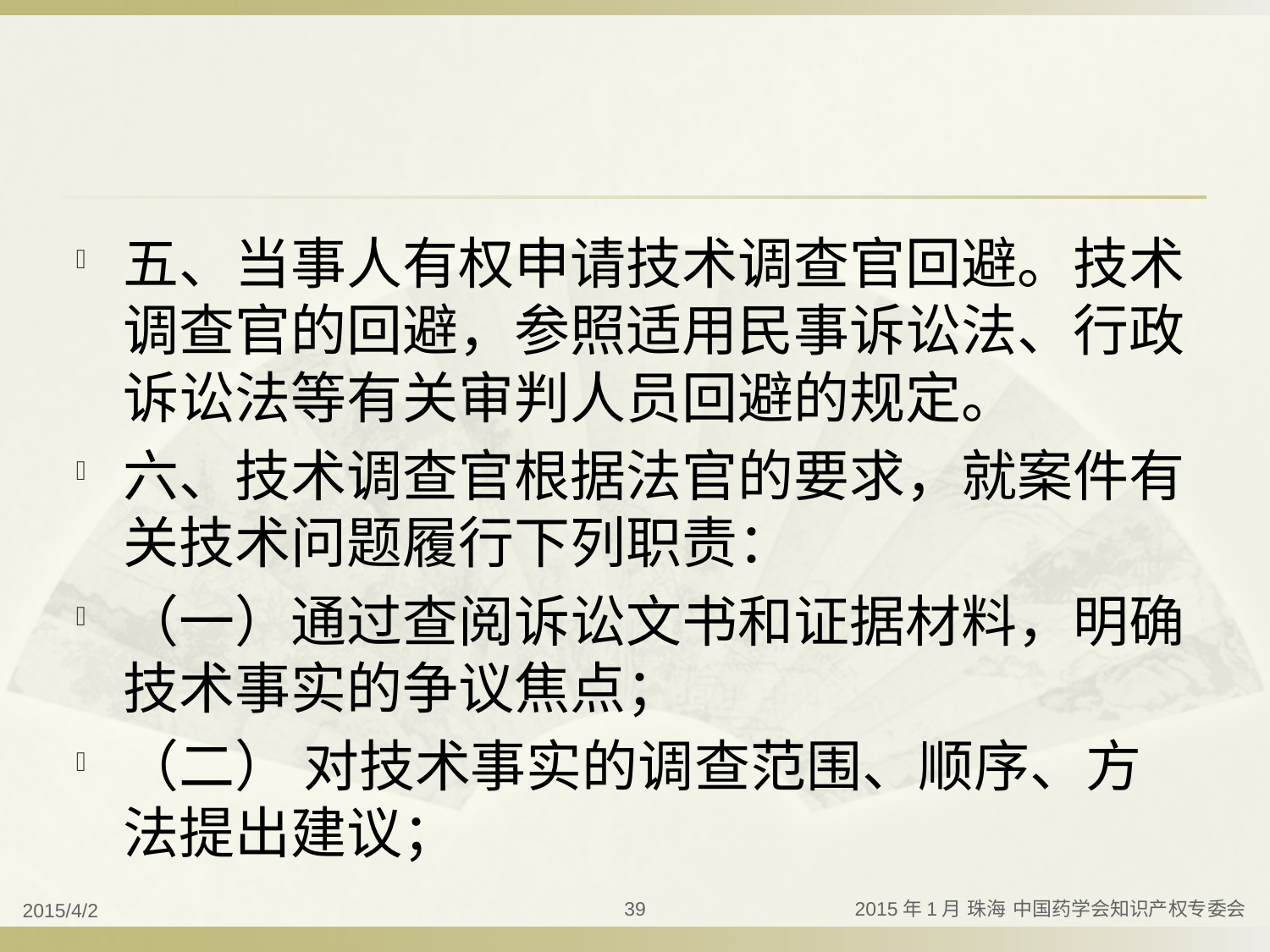

#
五、当事人有权申请技术调查官回避。技术调查官的回避，参照适用民事诉讼法、行政诉讼法等有关审判人员回避的规定。
六、技术调查官根据法官的要求，就案件有关技术问题履行下列职责：
（一）通过查阅诉讼文书和证据材料，明确技术事实的争议焦点；
（二） 对技术事实的调查范围、顺序、方法提出建议；
2015/4/2
39
2015年1月 珠海 中国药学会知识产权专委会